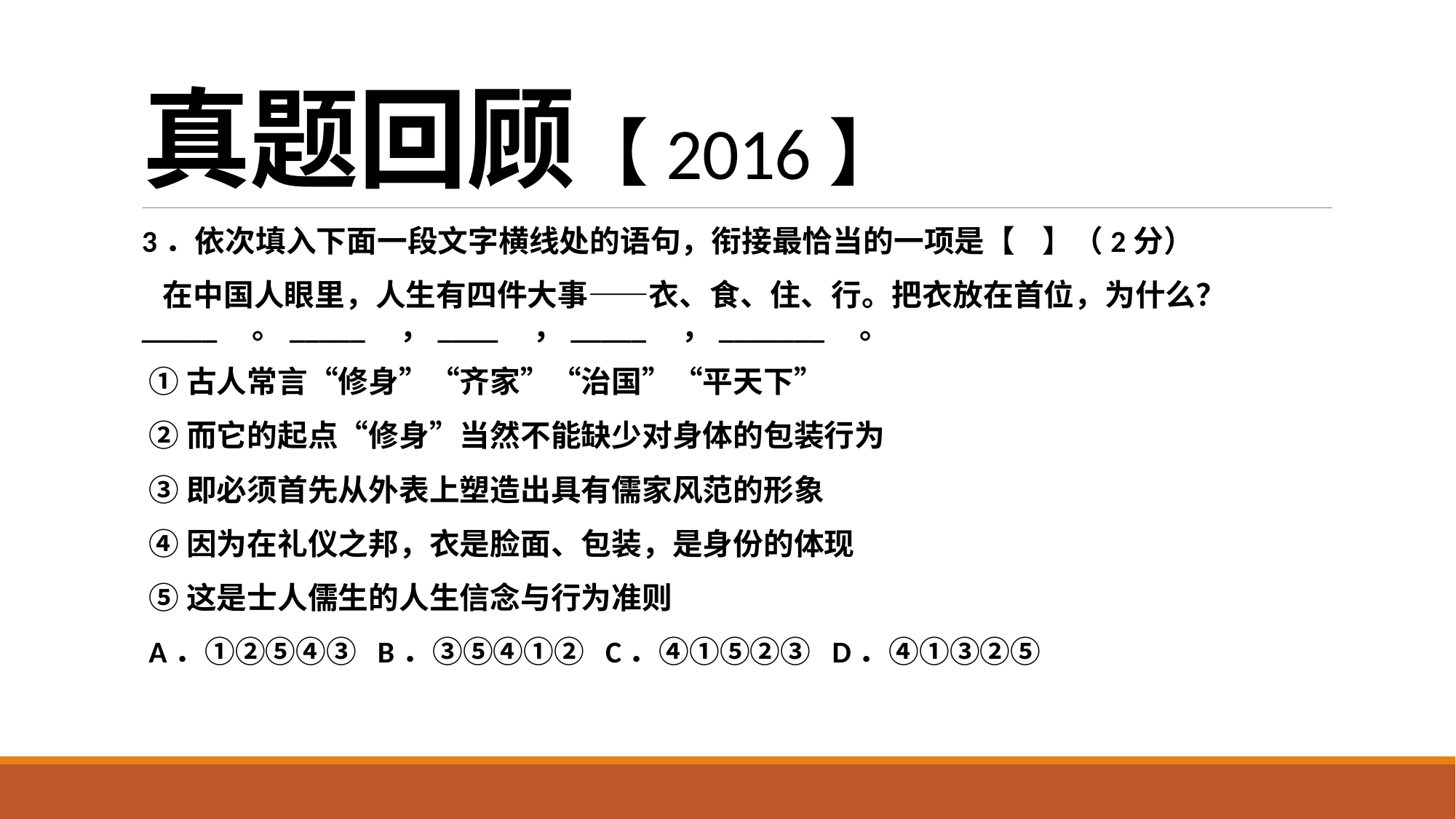

# 真题回顾【2016】
3．依次填入下面一段文字横线处的语句，衔接最恰当的一项是【    】（2分）
  在中国人眼里，人生有四件大事——衣、食、住、行。把衣放在首位，为什么？_____    。_____    ，____    ，_____    ，_______    。
 ①古人常言“修身”“齐家”“治国”“平天下”
 ②而它的起点“修身”当然不能缺少对身体的包装行为
 ③即必须首先从外表上塑造出具有儒家风范的形象
 ④因为在礼仪之邦，衣是脸面、包装，是身份的体现
 ⑤这是士人儒生的人生信念与行为准则
 A．①②⑤④③  B．③⑤④①②  C．④①⑤②③  D．④①③②⑤